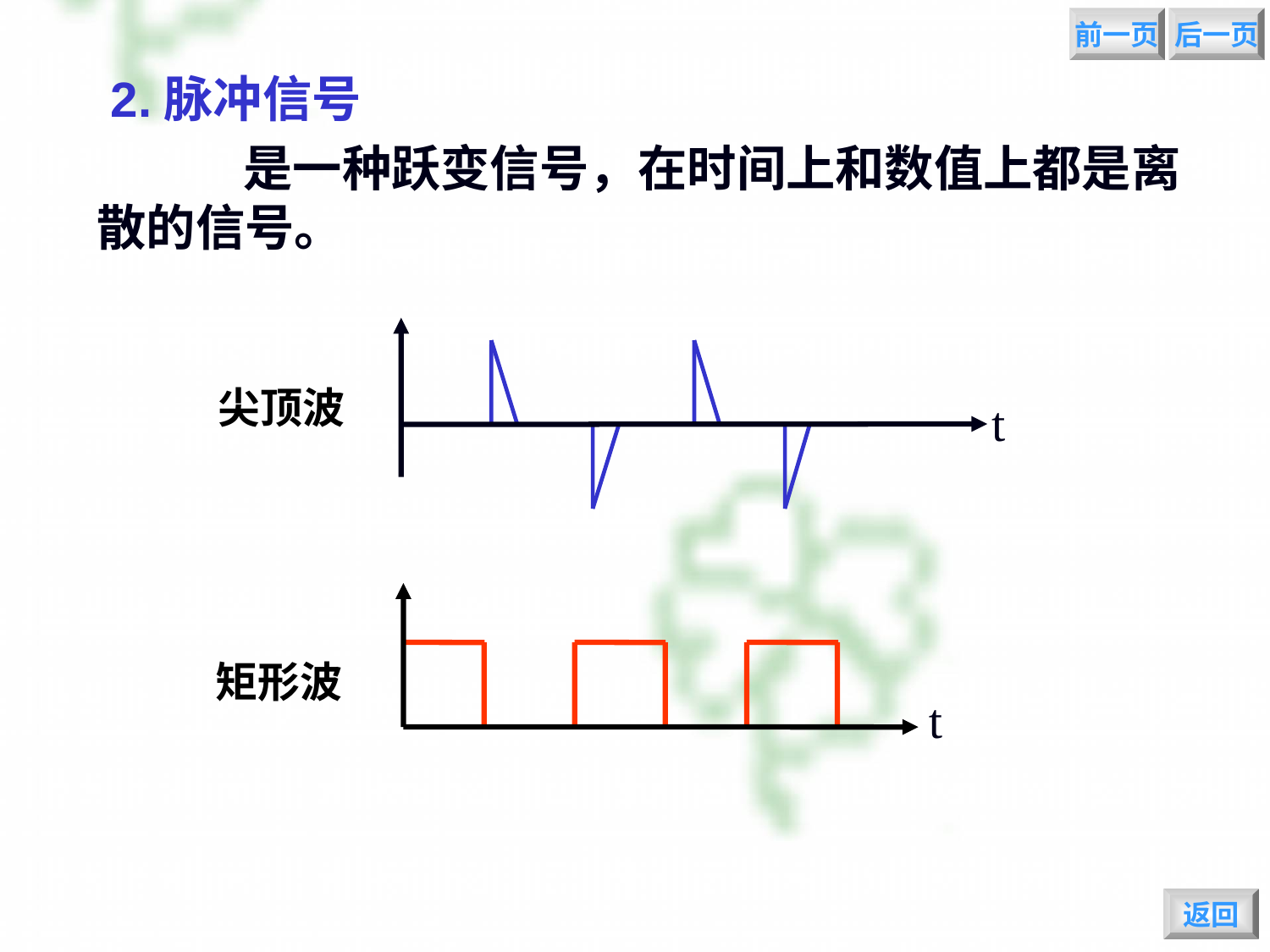

前一页
后一页
 2.脉冲信号
            是一种跃变信号，在时间上和数值上都是离散的信号。

尖顶波
t

矩形波
t
返回